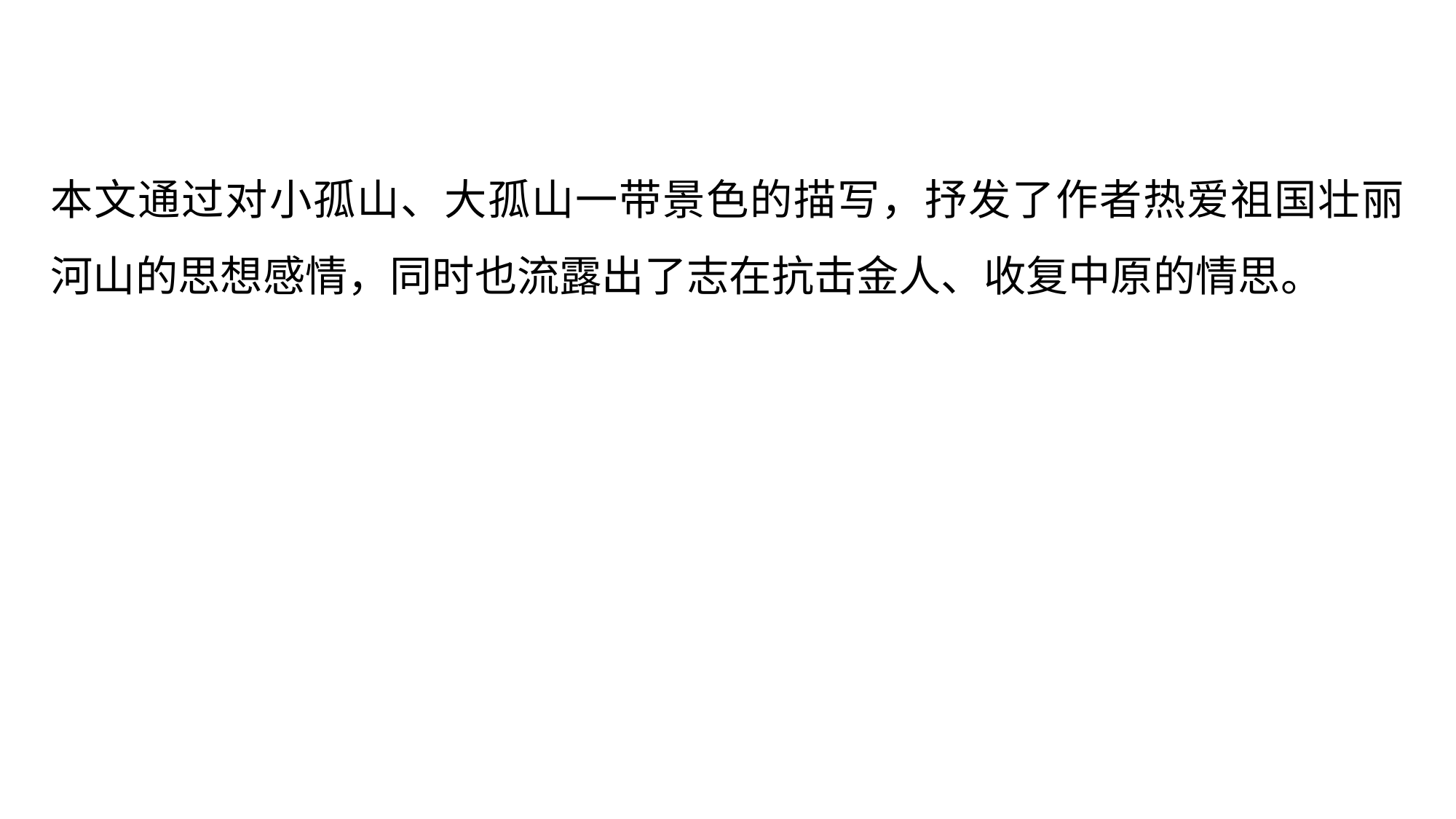

本文通过对小孤山、大孤山一带景色的描写，抒发了作者热爱祖国壮丽河山的思想感情，同时也流露出了志在抗击金人、收复中原的情思。